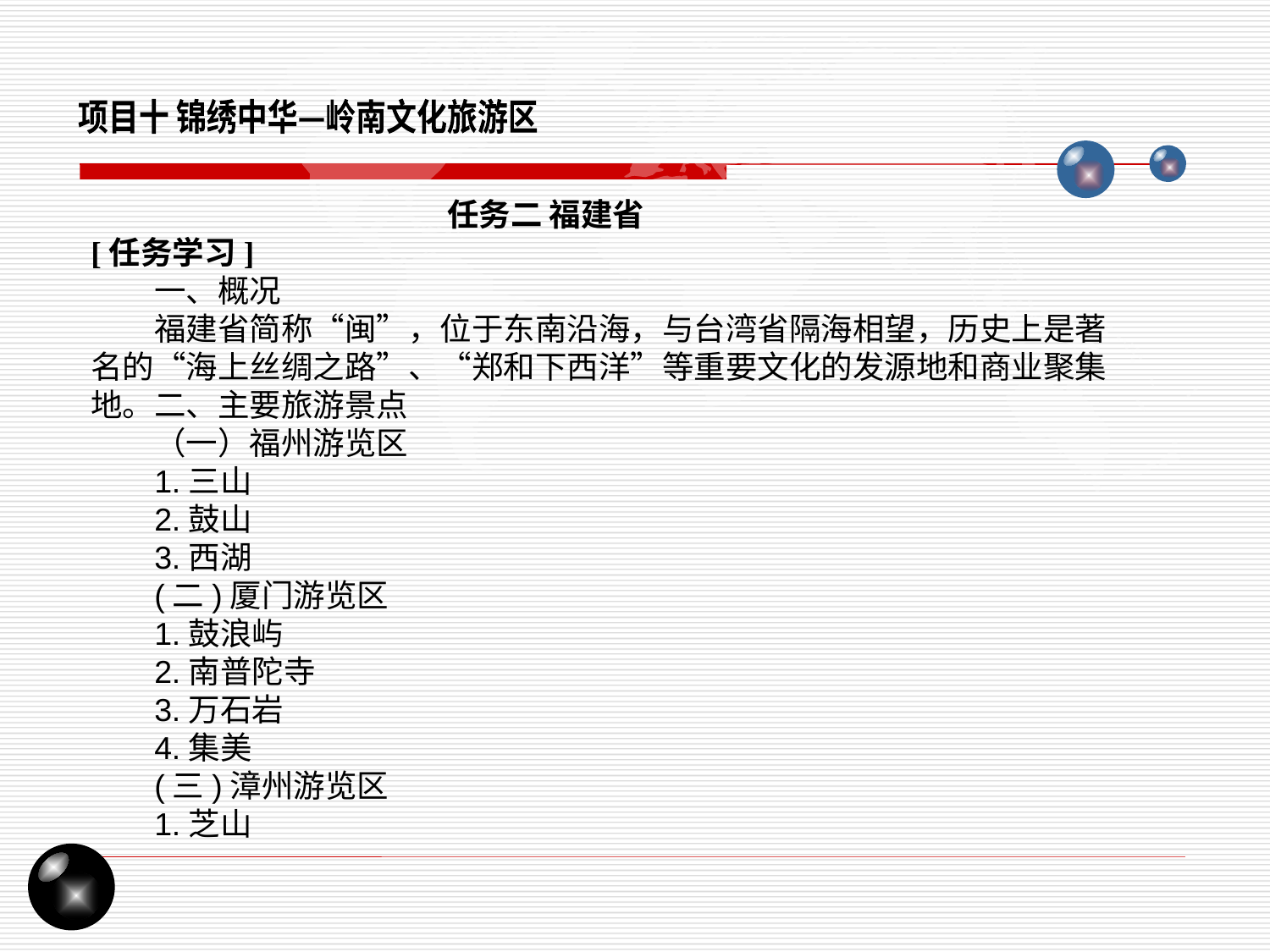

项目十 锦绣中华—岭南文化旅游区
任务二 福建省
[任务学习]
一、概况
福建省简称“闽”，位于东南沿海，与台湾省隔海相望，历史上是著名的“海上丝绸之路”、“郑和下西洋”等重要文化的发源地和商业聚集地。二、主要旅游景点
（一）福州游览区
1.三山
2.鼓山
3.西湖
(二)厦门游览区
1.鼓浪屿
2.南普陀寺
3.万石岩
4.集美
(三)漳州游览区
1.芝山